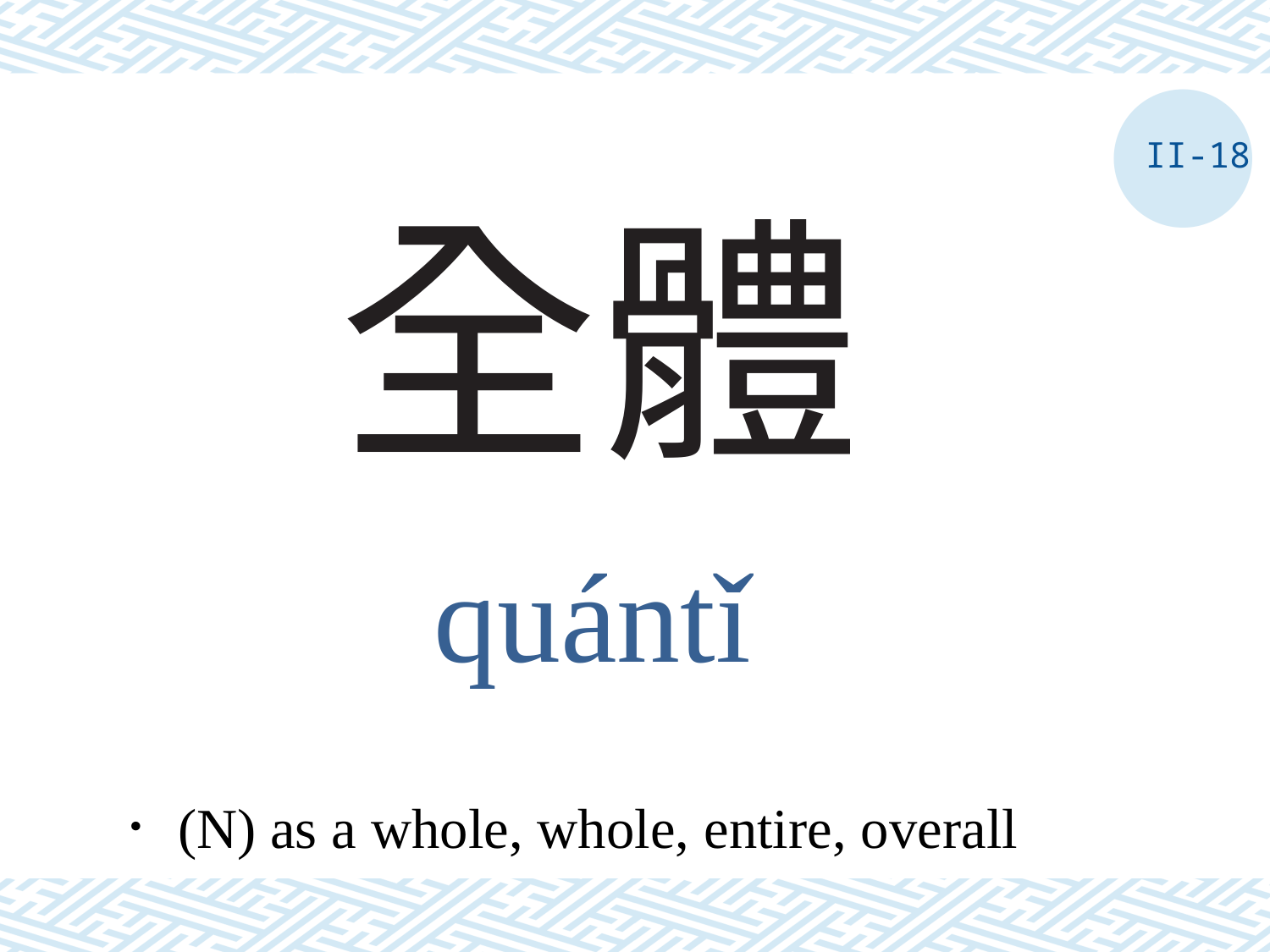

II-18

# 全體
quántǐ
．(N) as a whole, whole, entire, overall